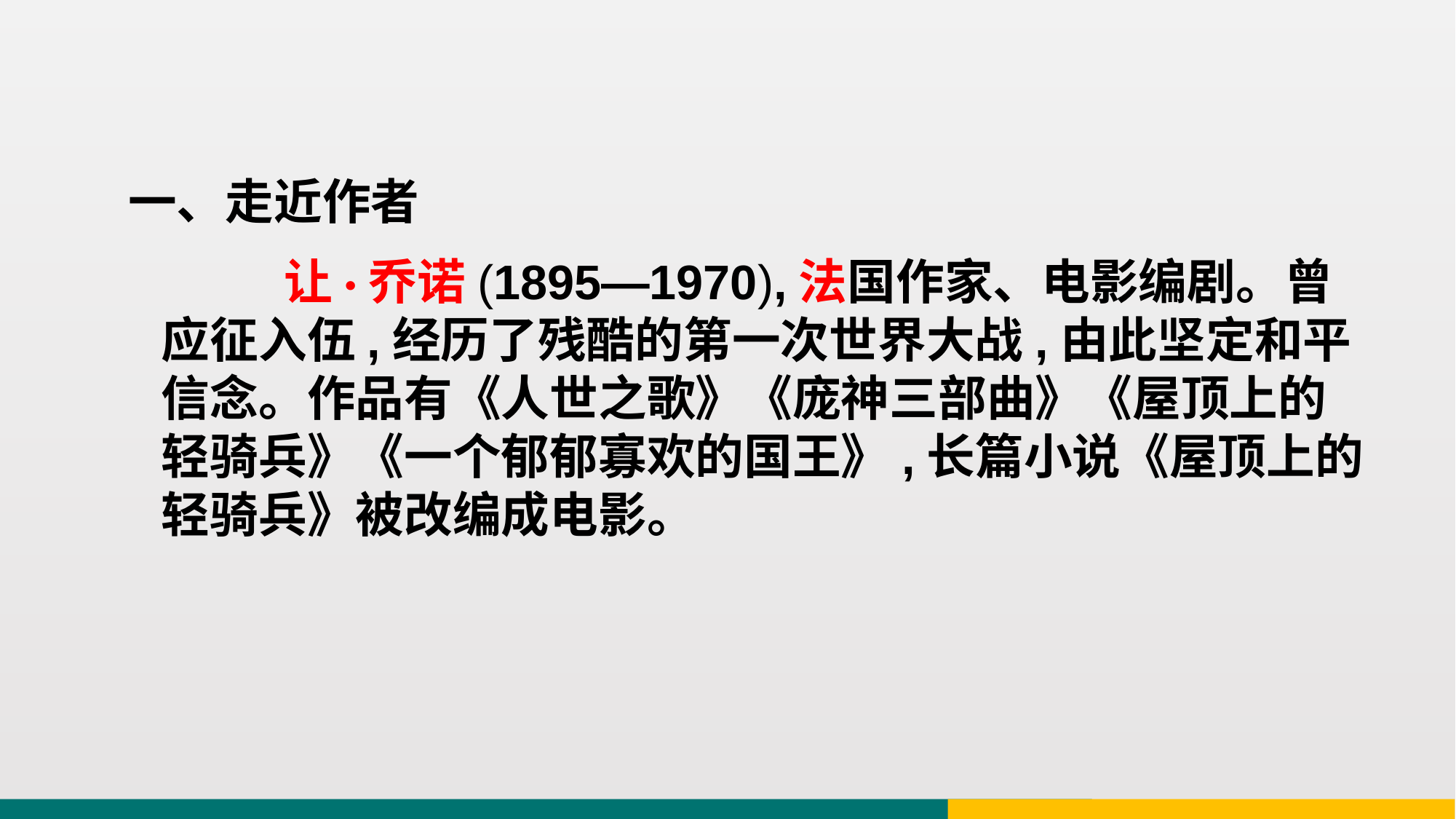

一、走近作者
          让·乔诺(1895—1970),法国作家、电影编剧。曾应征入伍,经历了残酷的第一次世界大战,由此坚定和平信念。作品有《人世之歌》《庞神三部曲》《屋顶上的轻骑兵》《一个郁郁寡欢的国王》,长篇小说《屋顶上的轻骑兵》被改编成电影。